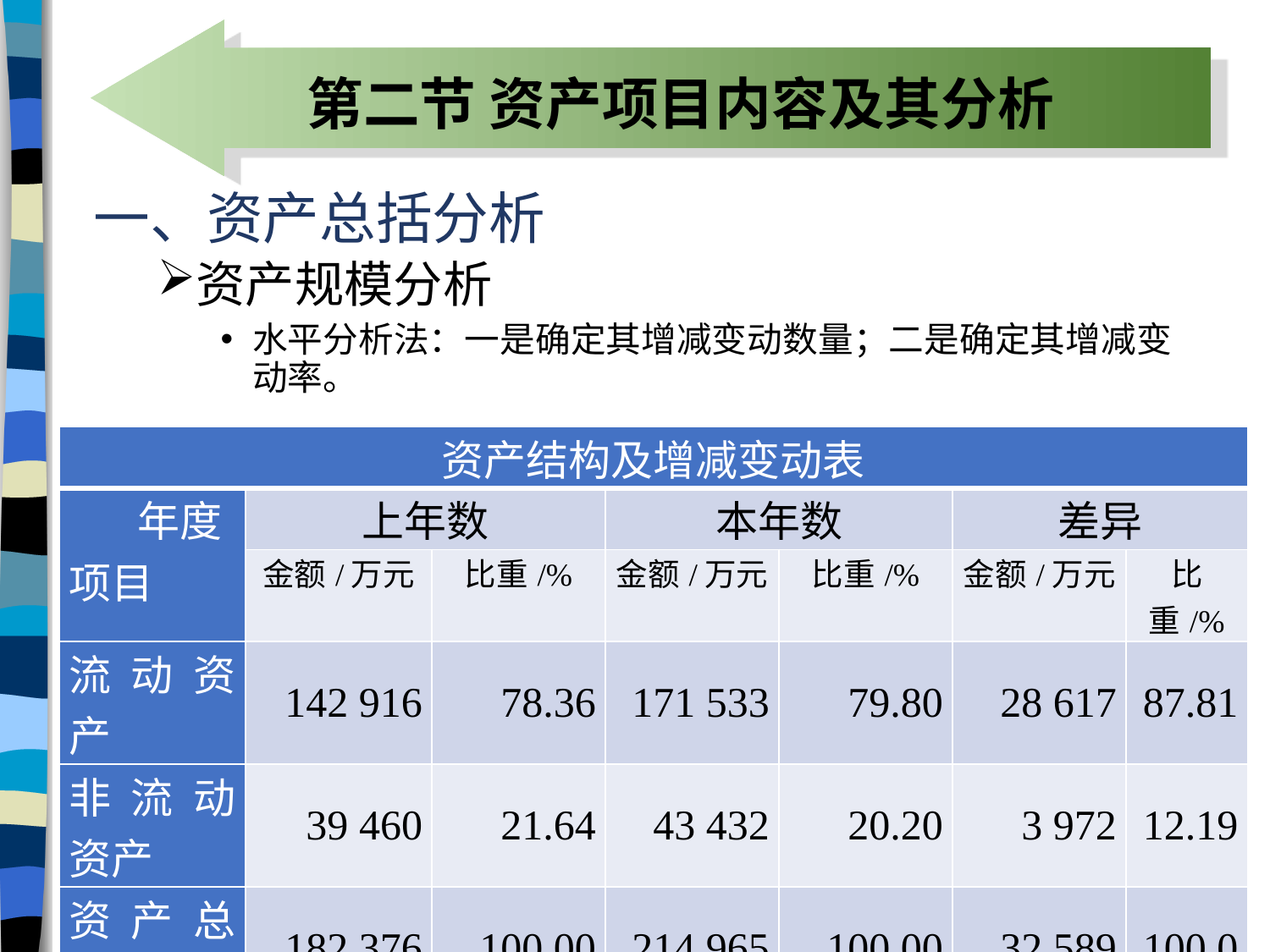

# 第二节 资产项目内容及其分析
一、资产总括分析
资产规模分析
水平分析法：一是确定其增减变动数量；二是确定其增减变动率。
| 资产结构及增减变动表 |  |  |  |  |  |  |
| --- | --- | --- | --- | --- | --- | --- |
| 年度 项目 | 上年数 |  | 本年数 |  | 差异 |  |
|  | 金额/万元 | 比重/% | 金额/万元 | 比重/% | 金额/万元 | 比重/% |
| 流动资产 | 142 916 | 78.36 | 171 533 | 79.80 | 28 617 | 87.81 |
| 非流动资产 | 39 460 | 21.64 | 43 432 | 20.20 | 3 972 | 12.19 |
| 资产总额 | 182 376 | 100.00 | 214 965 | 100.00 | 32 589 | 100.0 |